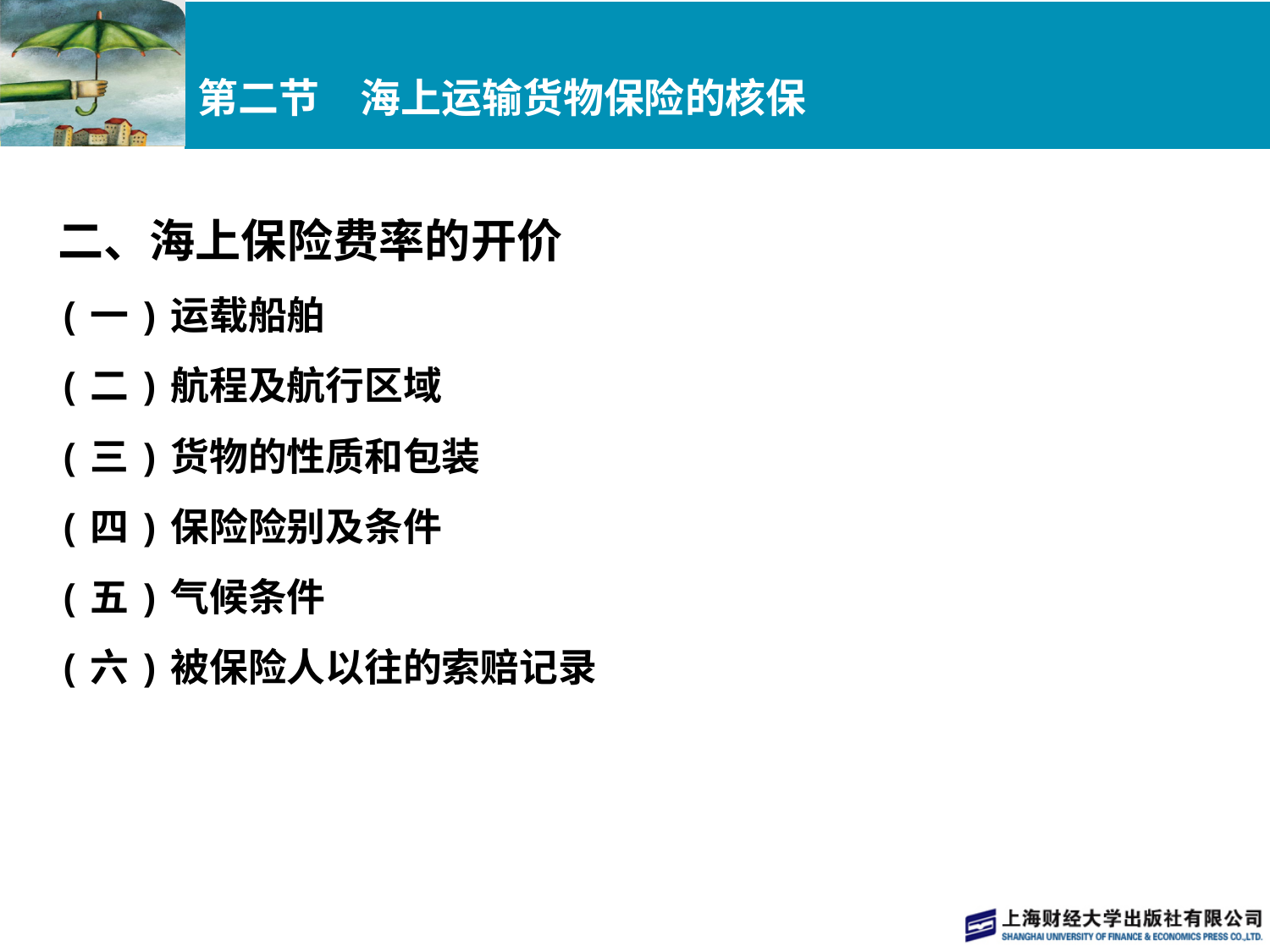

# 第二节　海上运输货物保险的核保
二、海上保险费率的开价
(一)运载船舶
(二)航程及航行区域
(三)货物的性质和包装
(四)保险险别及条件
(五)气候条件
(六)被保险人以往的索赔记录